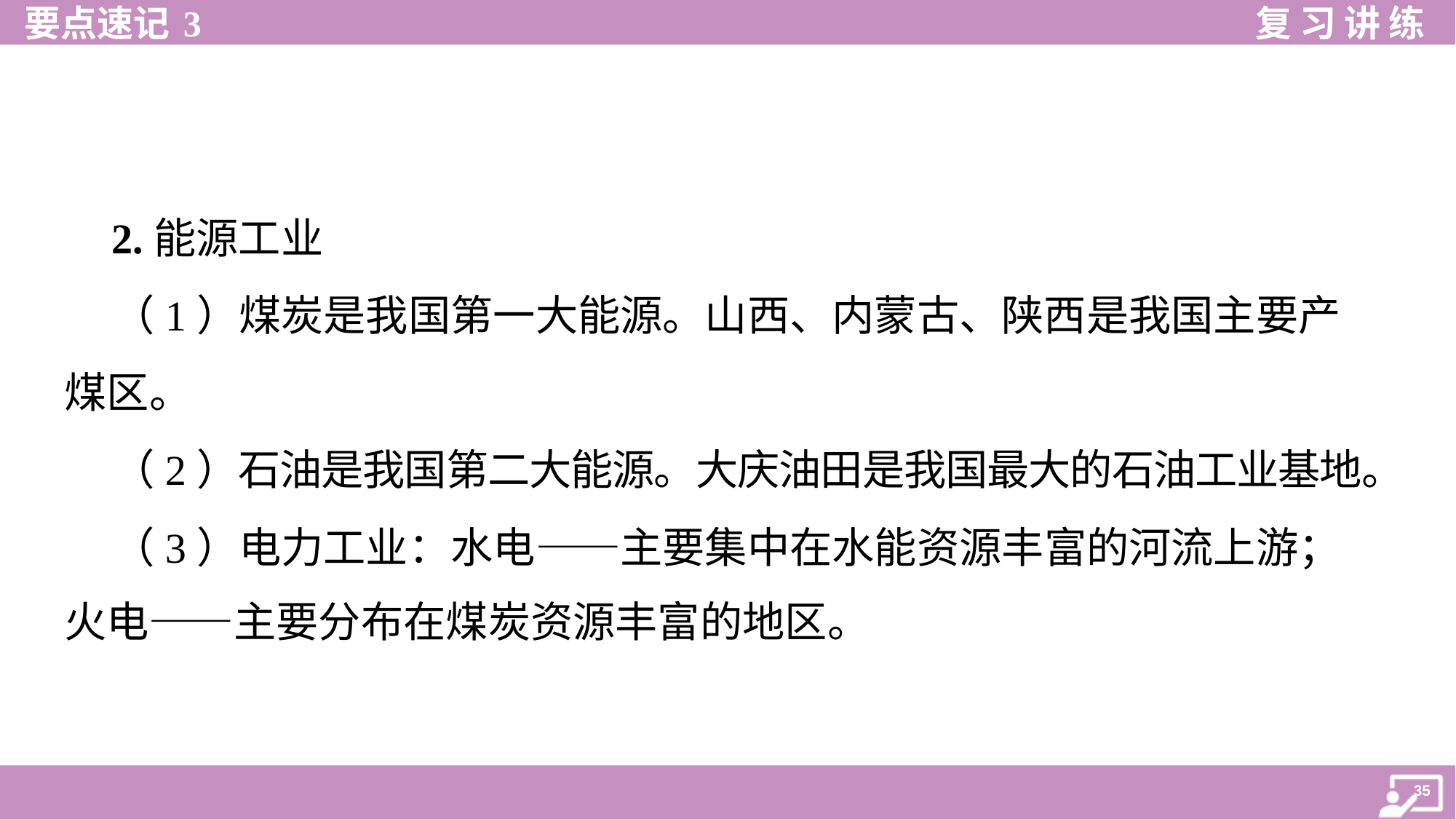

2.能源工业
    （1）煤炭是我国第一大能源。山西、内蒙古、陕西是我国主要产
煤区。
    （2）石油是我国第二大能源。大庆油田是我国最大的石油工业基地。
    （3）电力工业：水电——主要集中在水能资源丰富的河流上游；
火电——主要分布在煤炭资源丰富的地区。